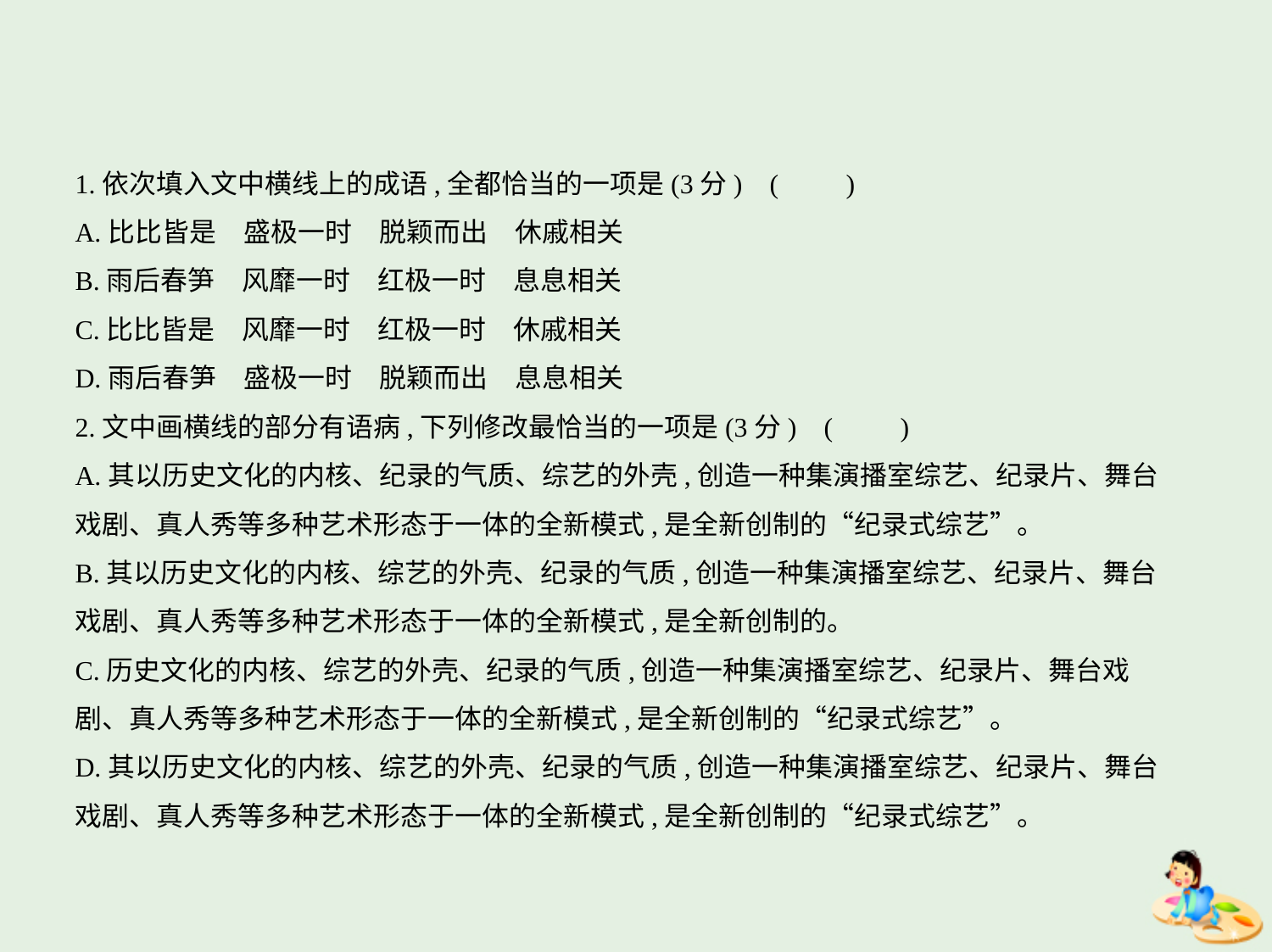

1.依次填入文中横线上的成语,全都恰当的一项是(3分) (　　)
A.比比皆是　盛极一时　脱颖而出　休戚相关
B.雨后春笋　风靡一时　红极一时　息息相关
C.比比皆是　风靡一时　红极一时　休戚相关
D.雨后春笋　盛极一时　脱颖而出　息息相关
2.文中画横线的部分有语病,下列修改最恰当的一项是(3分) (　　)
A.其以历史文化的内核、纪录的气质、综艺的外壳,创造一种集演播室综艺、纪录片、舞台
戏剧、真人秀等多种艺术形态于一体的全新模式,是全新创制的“纪录式综艺”。
B.其以历史文化的内核、综艺的外壳、纪录的气质,创造一种集演播室综艺、纪录片、舞台
戏剧、真人秀等多种艺术形态于一体的全新模式,是全新创制的。
C.历史文化的内核、综艺的外壳、纪录的气质,创造一种集演播室综艺、纪录片、舞台戏
剧、真人秀等多种艺术形态于一体的全新模式,是全新创制的“纪录式综艺”。
D.其以历史文化的内核、综艺的外壳、纪录的气质,创造一种集演播室综艺、纪录片、舞台
戏剧、真人秀等多种艺术形态于一体的全新模式,是全新创制的“纪录式综艺”。